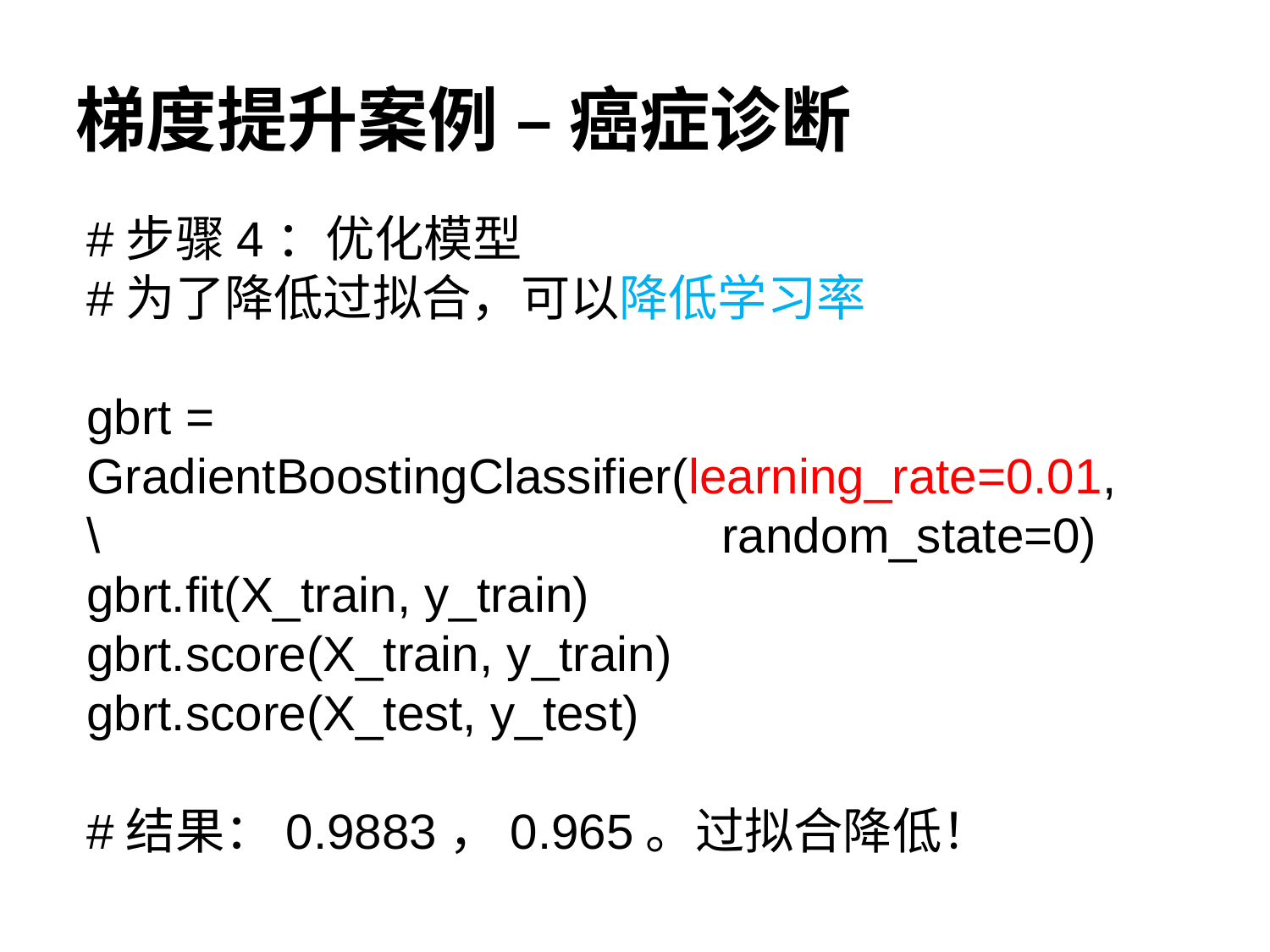

# 梯度提升案例 – 癌症诊断
#步骤4：优化模型
#为了降低过拟合，可以降低学习率

gbrt = GradientBoostingClassifier(learning_rate=0.01, \ 					random_state=0)
gbrt.fit(X_train, y_train)
gbrt.score(X_train, y_train)
gbrt.score(X_test, y_test)

#结果：0.9883，0.965。过拟合降低！